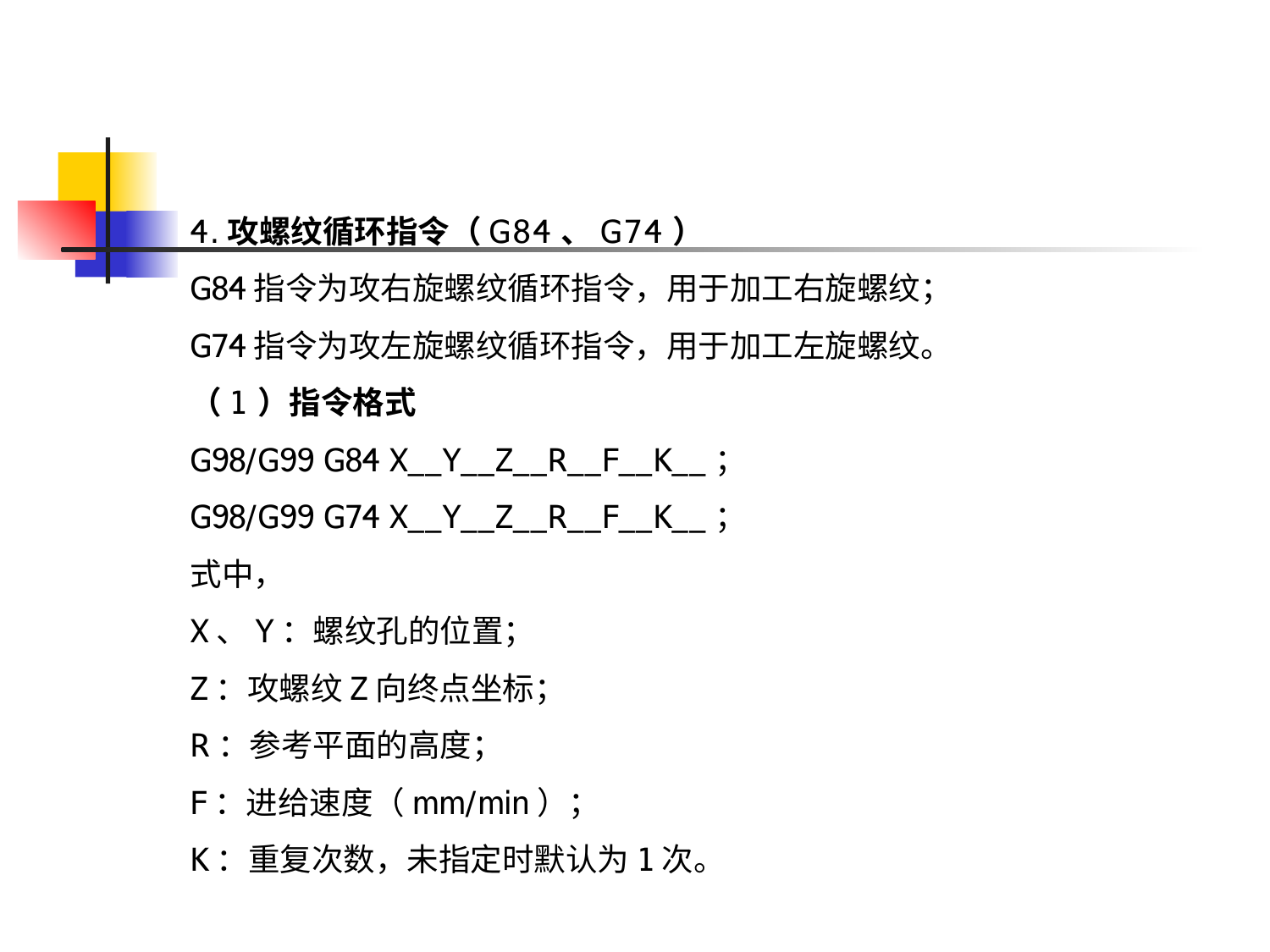

4.攻螺纹循环指令（G84、G74）
G84指令为攻右旋螺纹循环指令，用于加工右旋螺纹；
G74指令为攻左旋螺纹循环指令，用于加工左旋螺纹。
（1）指令格式
G98/G99 G84 X__Y__Z__R__F__K__；
G98/G99 G74 X__Y__Z__R__F__K__；
式中，
X、Y：螺纹孔的位置；
Z：攻螺纹Z向终点坐标；
R：参考平面的高度；
F：进给速度（mm/min）；
K：重复次数，未指定时默认为1次。